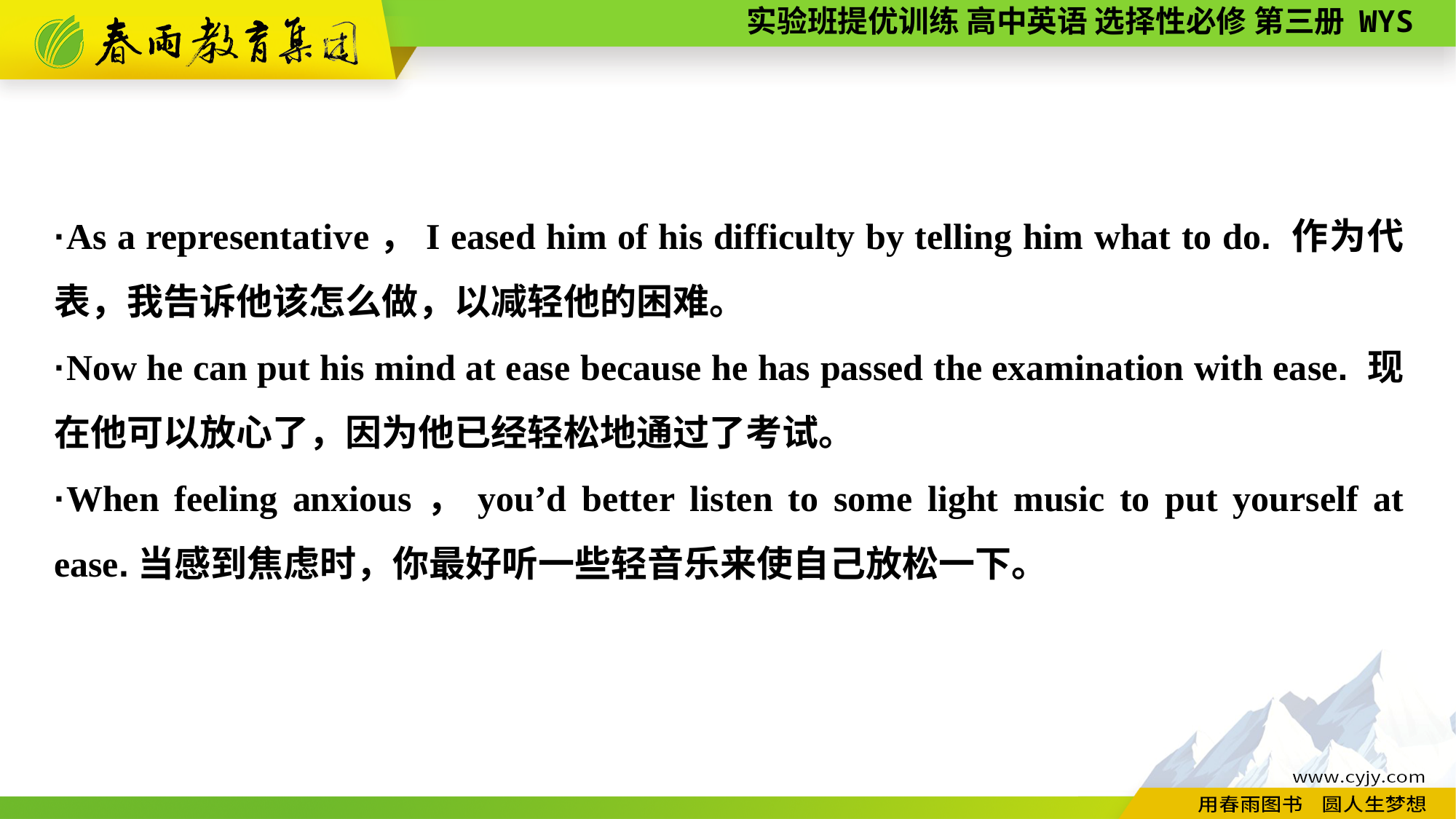

·As a representative，I eased him of his difficulty by telling him what to do. 作为代表，我告诉他该怎么做，以减轻他的困难。
·Now he can put his mind at ease because he has passed the examination with ease. 现在他可以放心了，因为他已经轻松地通过了考试。
·When feeling anxious，you’d better listen to some light music to put yourself at ease.当感到焦虑时，你最好听一些轻音乐来使自己放松一下。